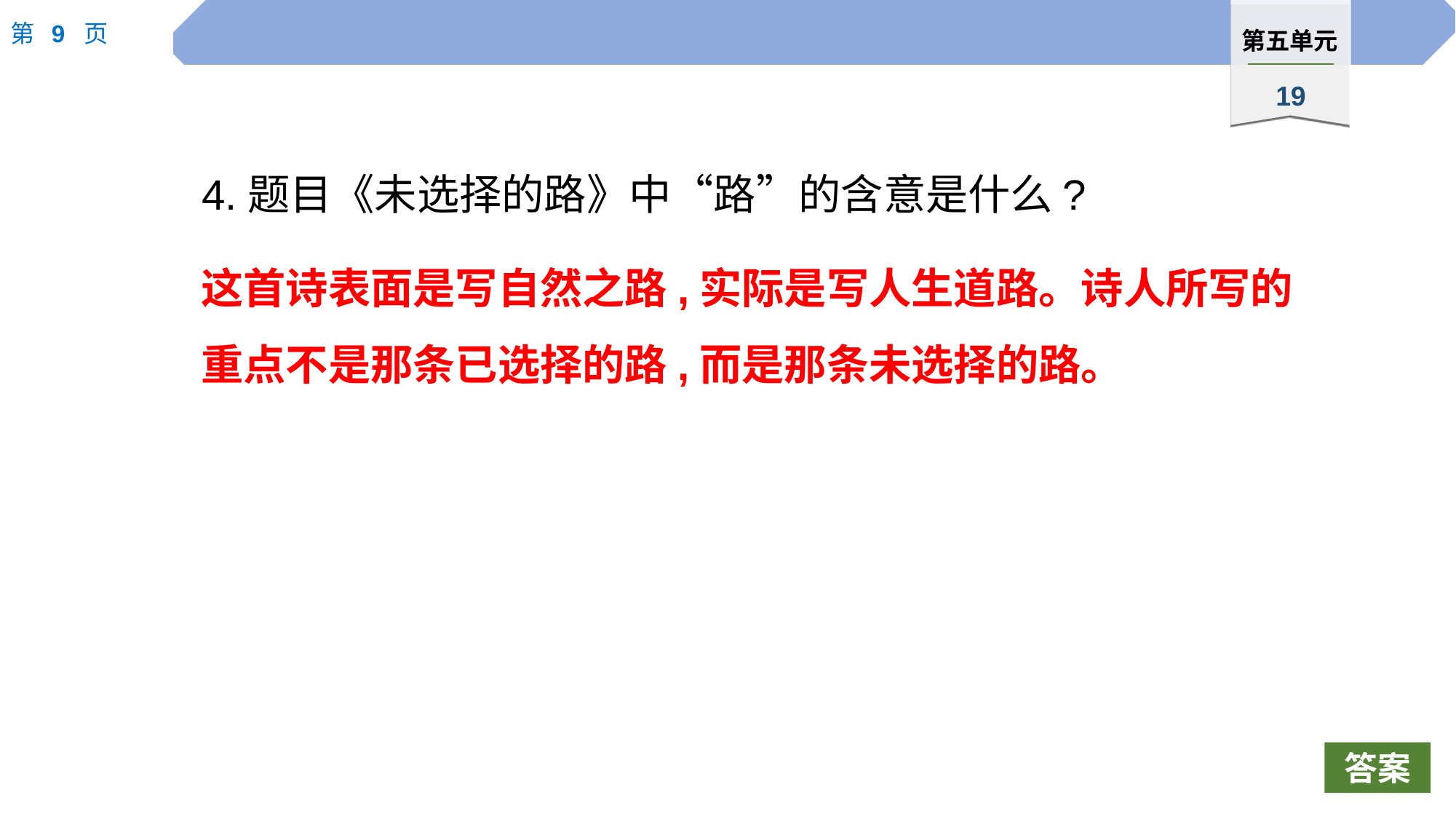

4.题目《未选择的路》中“路”的含意是什么?
这首诗表面是写自然之路,实际是写人生道路。诗人所写的重点不是那条已选择的路,而是那条未选择的路。
答案